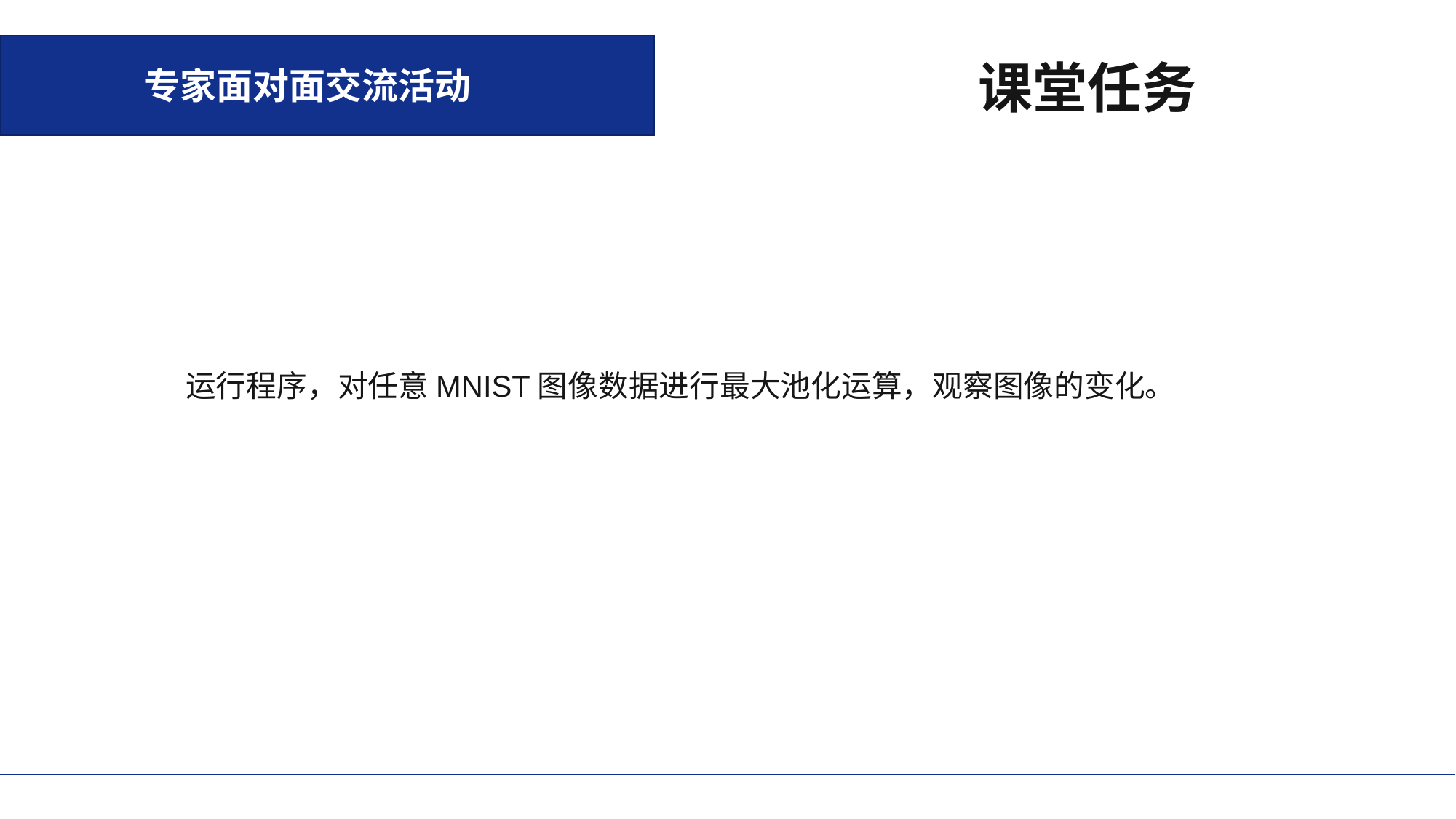

专家面对面交流活动
课堂任务

运行程序，对任意MNIST图像数据进行最大池化运算，观察图像的变化。